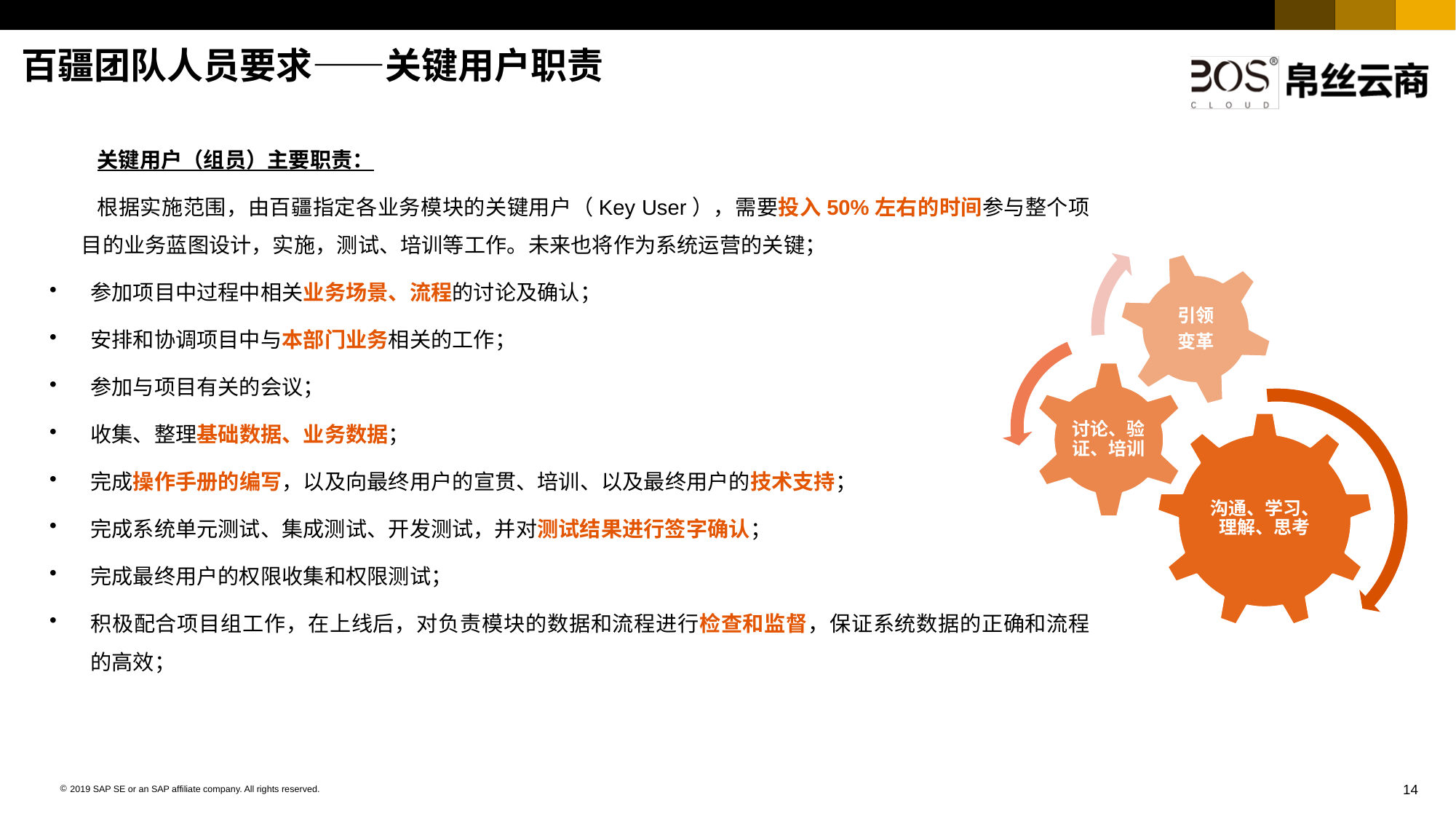

百疆团队人员要求——关键用户职责
关键用户（组员）主要职责：
根据实施范围，由百疆指定各业务模块的关键用户（Key User），需要投入50%左右的时间参与整个项目的业务蓝图设计，实施，测试、培训等工作。未来也将作为系统运营的关键；
参加项目中过程中相关业务场景、流程的讨论及确认；
安排和协调项目中与本部门业务相关的工作；
参加与项目有关的会议；
收集、整理基础数据、业务数据；
完成操作手册的编写，以及向最终用户的宣贯、培训、以及最终用户的技术支持；
完成系统单元测试、集成测试、开发测试，并对测试结果进行签字确认；
完成最终用户的权限收集和权限测试；
积极配合项目组工作，在上线后，对负责模块的数据和流程进行检查和监督，保证系统数据的正确和流程的高效；
沟通、学习、理解、思考
讨论、验证、培训
引领
变革